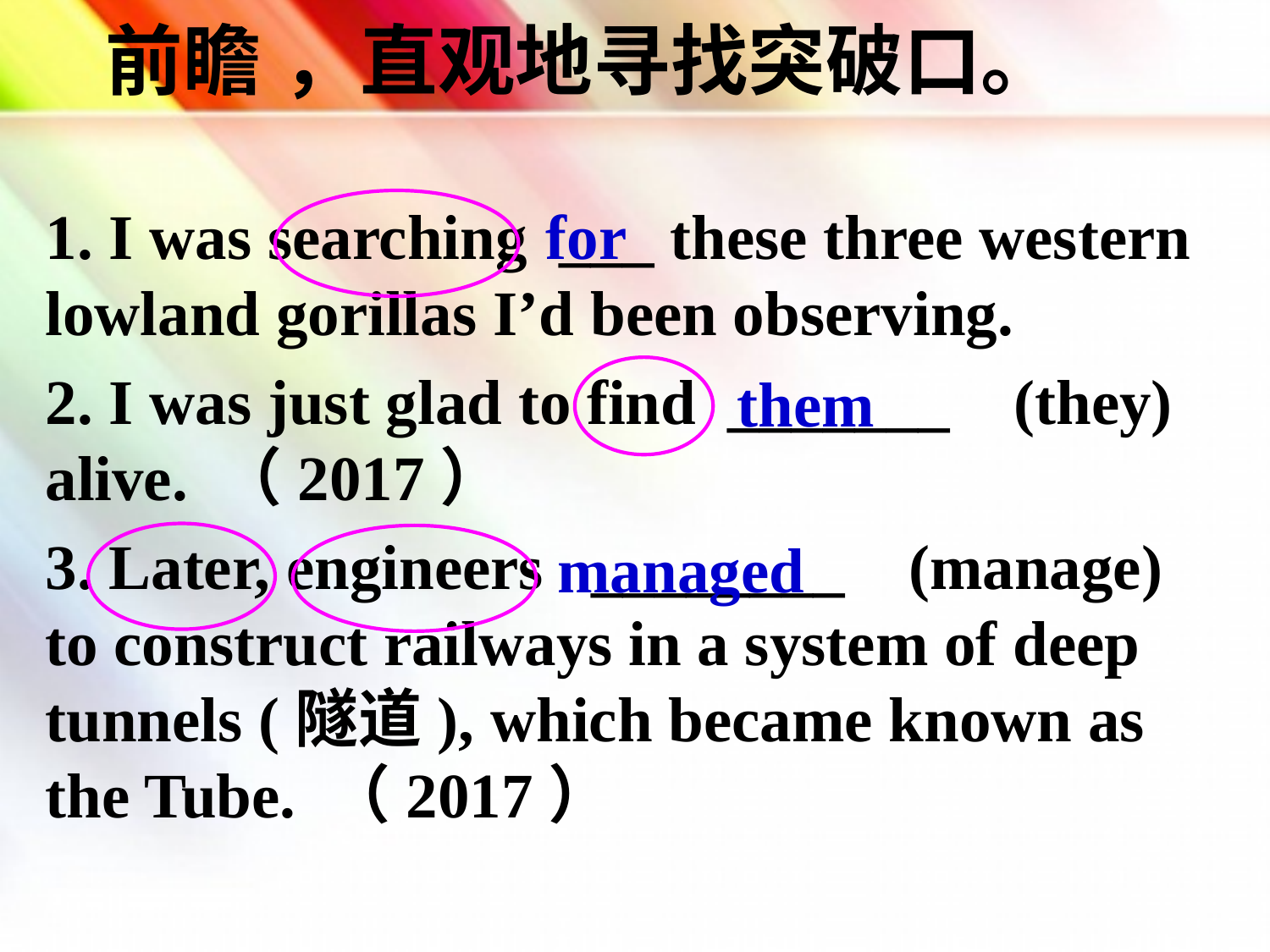

# 前瞻 ，直观地寻找突破口。
1. I was searching  ___ these three western lowland gorillas I’d been observing.
2. I was just glad to find  _______    (they) alive. （2017）
3. Later, engineers   ________    (manage) to construct railways in a system of deep tunnels (隧道), which became known as the Tube. （2017）
for

them
managed